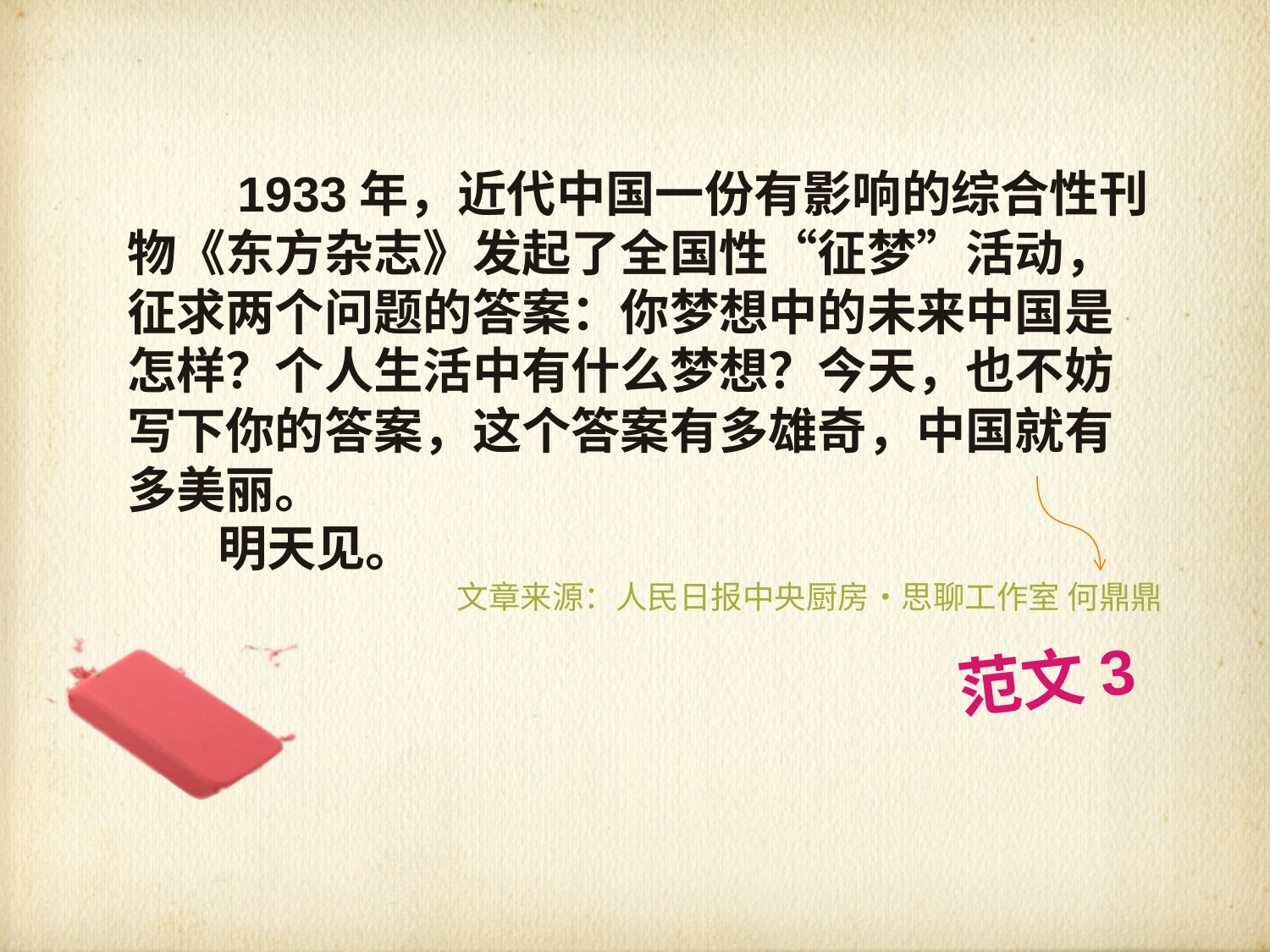

1933年，近代中国一份有影响的综合性刊物《东方杂志》发起了全国性“征梦”活动，征求两个问题的答案：你梦想中的未来中国是怎样？个人生活中有什么梦想？今天，也不妨写下你的答案，这个答案有多雄奇，中国就有多美丽。
       明天见。
文章来源：人民日报中央厨房•思聊工作室 何鼎鼎

范文3